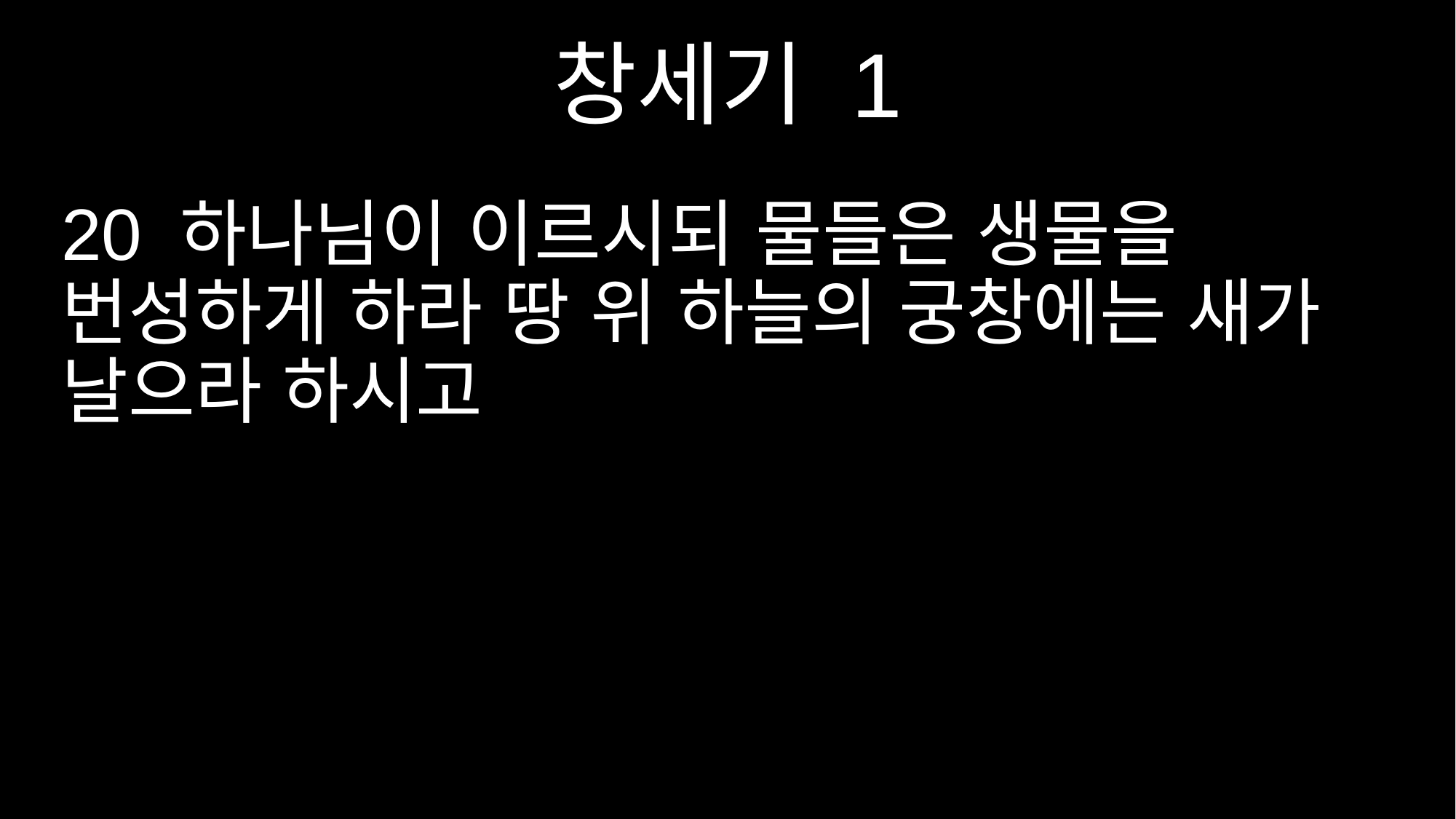

창세기 1
20 하나님이 이르시되 물들은 생물을 번성하게 하라 땅 위 하늘의 궁창에는 새가 날으라 하시고